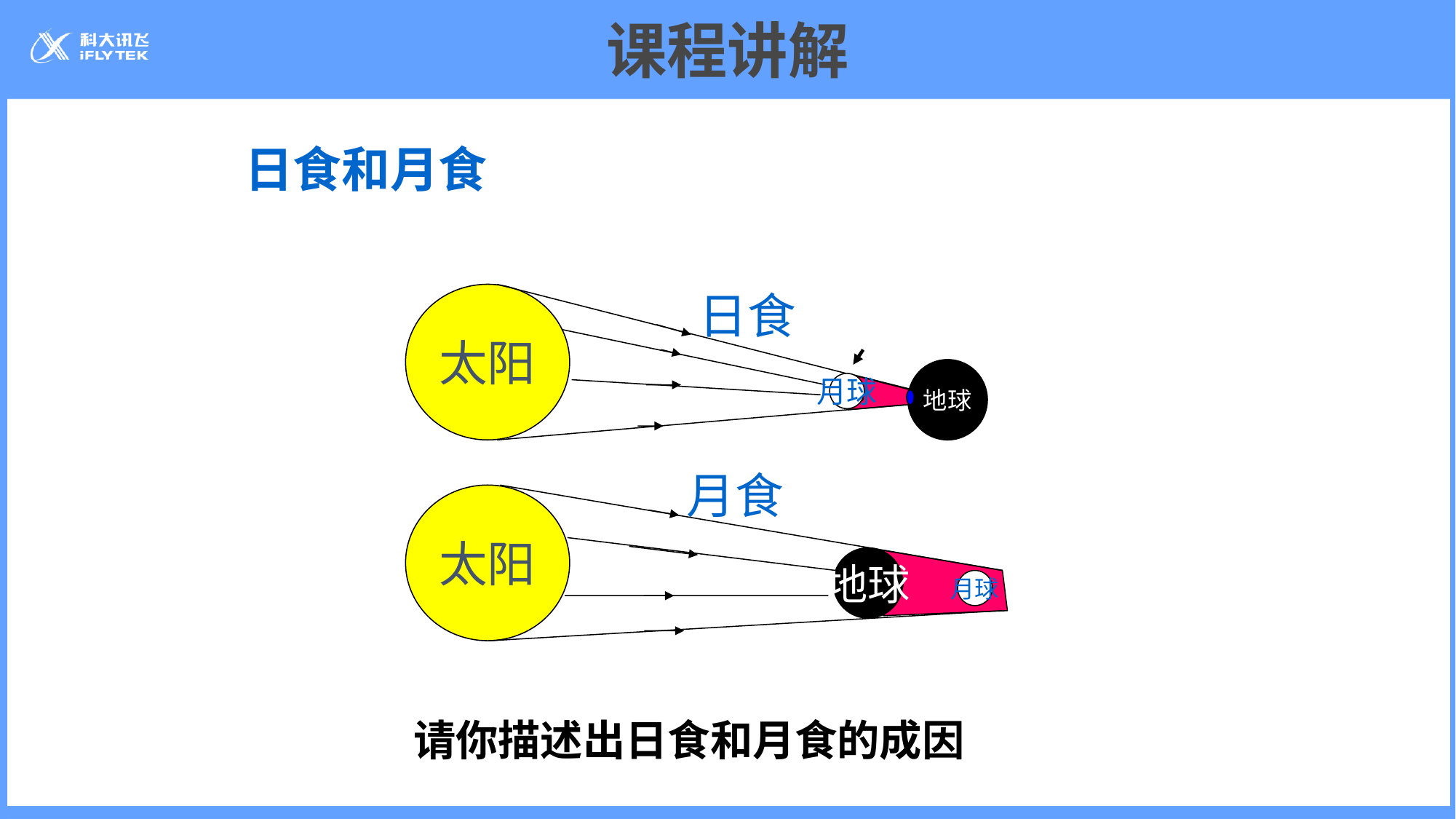

# 课程讲解
日食和月食
日食
太阳

地球
月球

月食
太阳
地球
月球

请你描述出日食和月食的成因